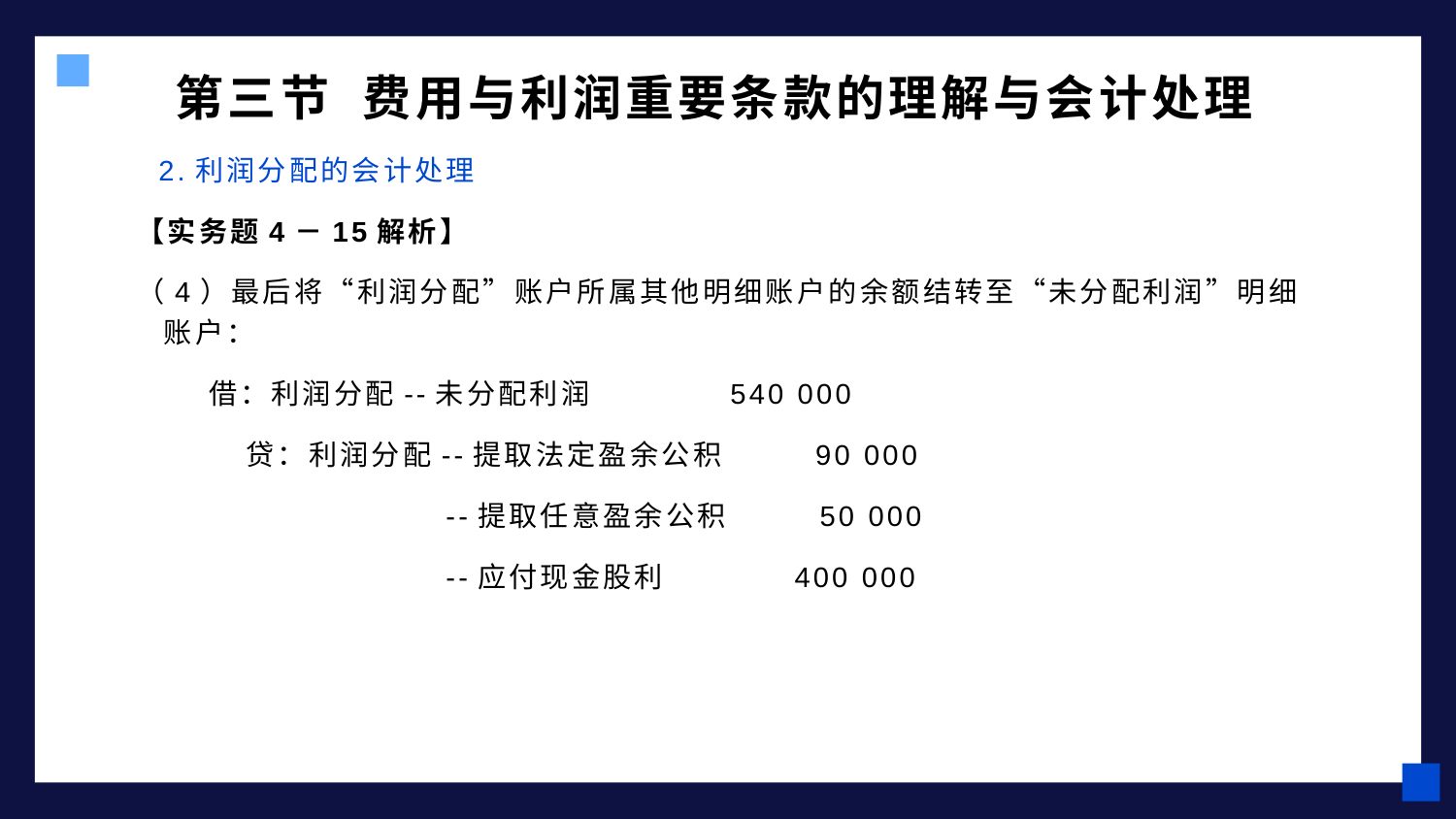

# 第三节  费用与利润重要条款的理解与会计处理
  2.利润分配的会计处理
【实务题4－15解析】
（4）最后将“利润分配”账户所属其他明细账户的余额结转至“未分配利润”明细账户：
       借：利润分配--未分配利润              540 000
           贷：利润分配--提取法定盈余公积         90 000
                            --提取任意盈余公积         50 000
                            --应付现金股利             400 000